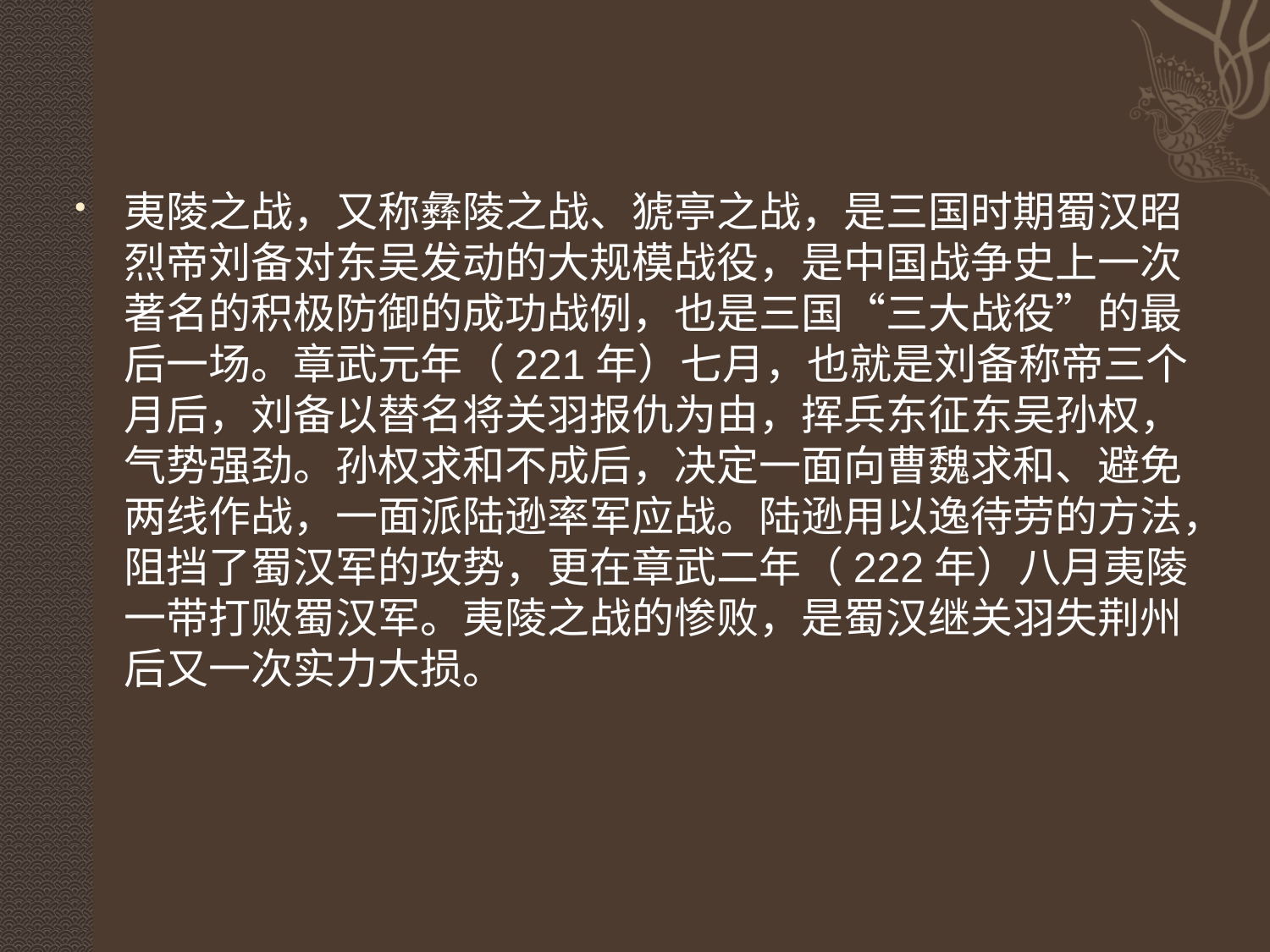

#
夷陵之战，又称彝陵之战、猇亭之战，是三国时期蜀汉昭烈帝刘备对东吴发动的大规模战役，是中国战争史上一次著名的积极防御的成功战例，也是三国“三大战役”的最后一场。章武元年（221年）七月，也就是刘备称帝三个月后，刘备以替名将关羽报仇为由，挥兵东征东吴孙权，气势强劲。孙权求和不成后，决定一面向曹魏求和、避免两线作战，一面派陆逊率军应战。陆逊用以逸待劳的方法，阻挡了蜀汉军的攻势，更在章武二年（222年）八月夷陵一带打败蜀汉军。夷陵之战的惨败，是蜀汉继关羽失荆州后又一次实力大损。